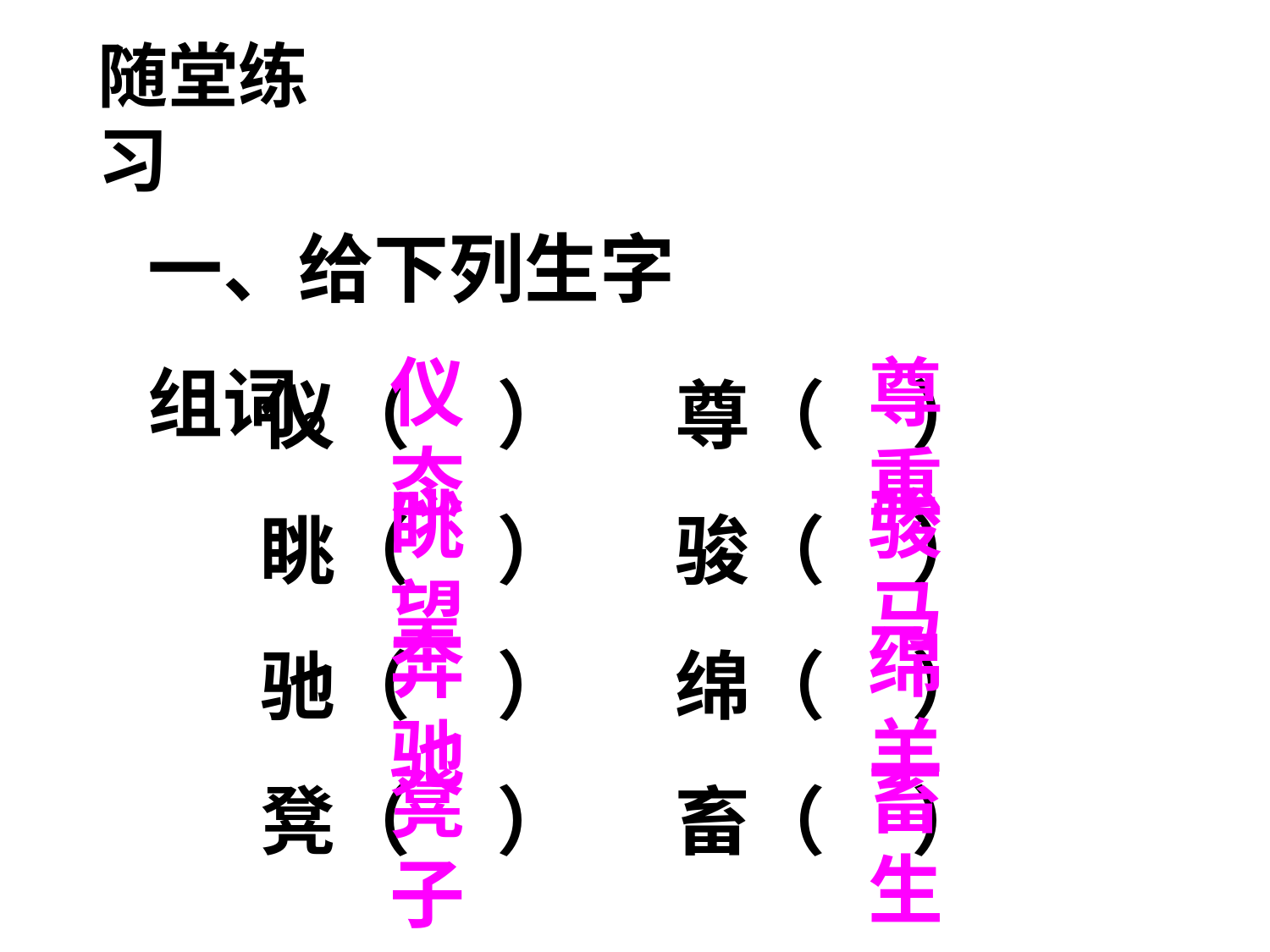

随堂练习
一、给下列生字组词。
仪（     ）      尊（     ）
眺（     ）      骏（     ）
驰（     ）      绵（     ）
凳（     ）      畜（     ）
仪态
尊重
眺望
骏马
绵羊
奔驰
畜生
凳子